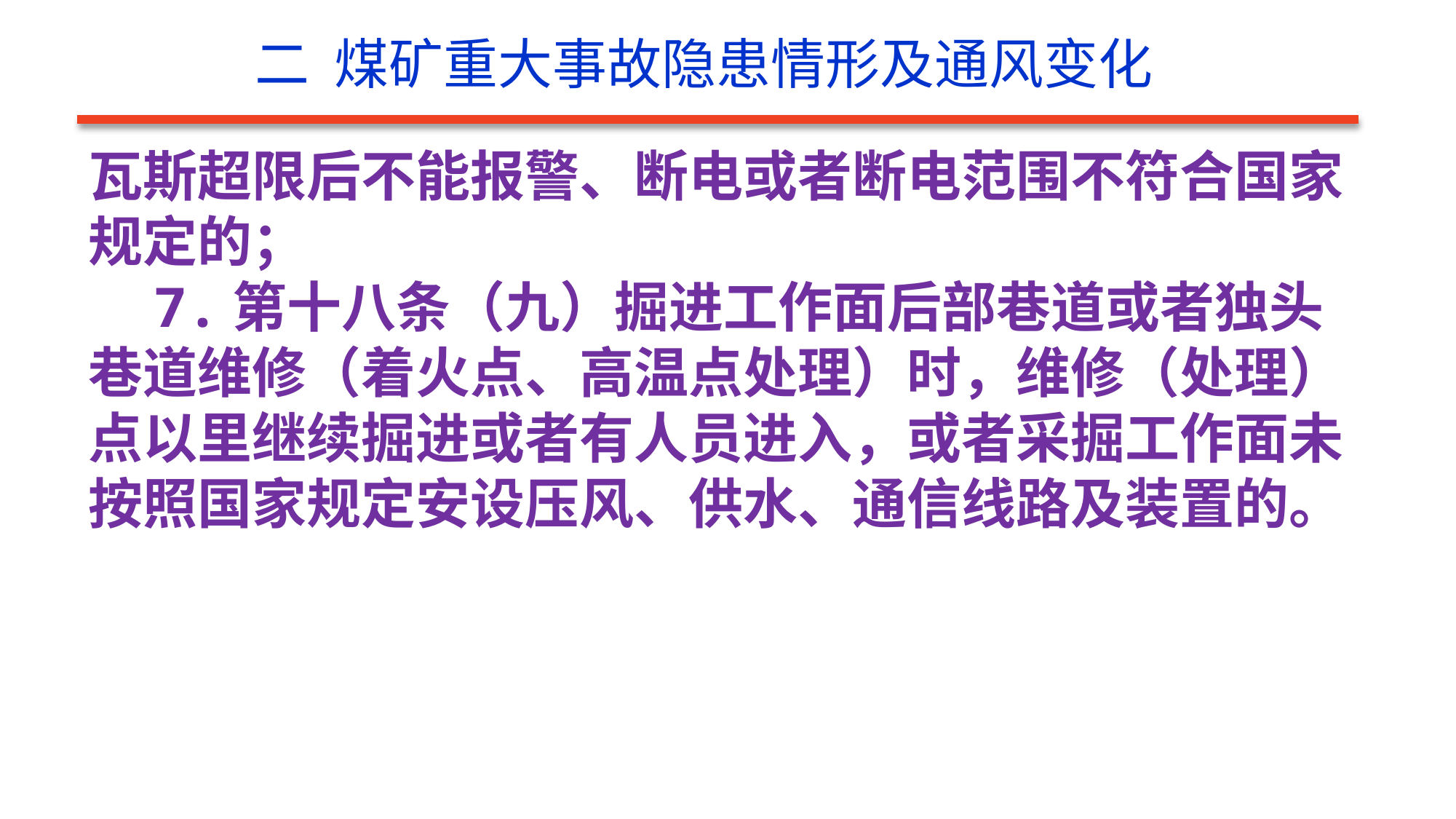

二  煤矿重大事故隐患情形及通风变化
瓦斯超限后不能报警、断电或者断电范围不符合国家规定的；
  7.第十八条（九）掘进工作面后部巷道或者独头巷道维修（着火点、高温点处理）时，维修（处理）点以里继续掘进或者有人员进入，或者采掘工作面未按照国家规定安设压风、供水、通信线路及装置的。